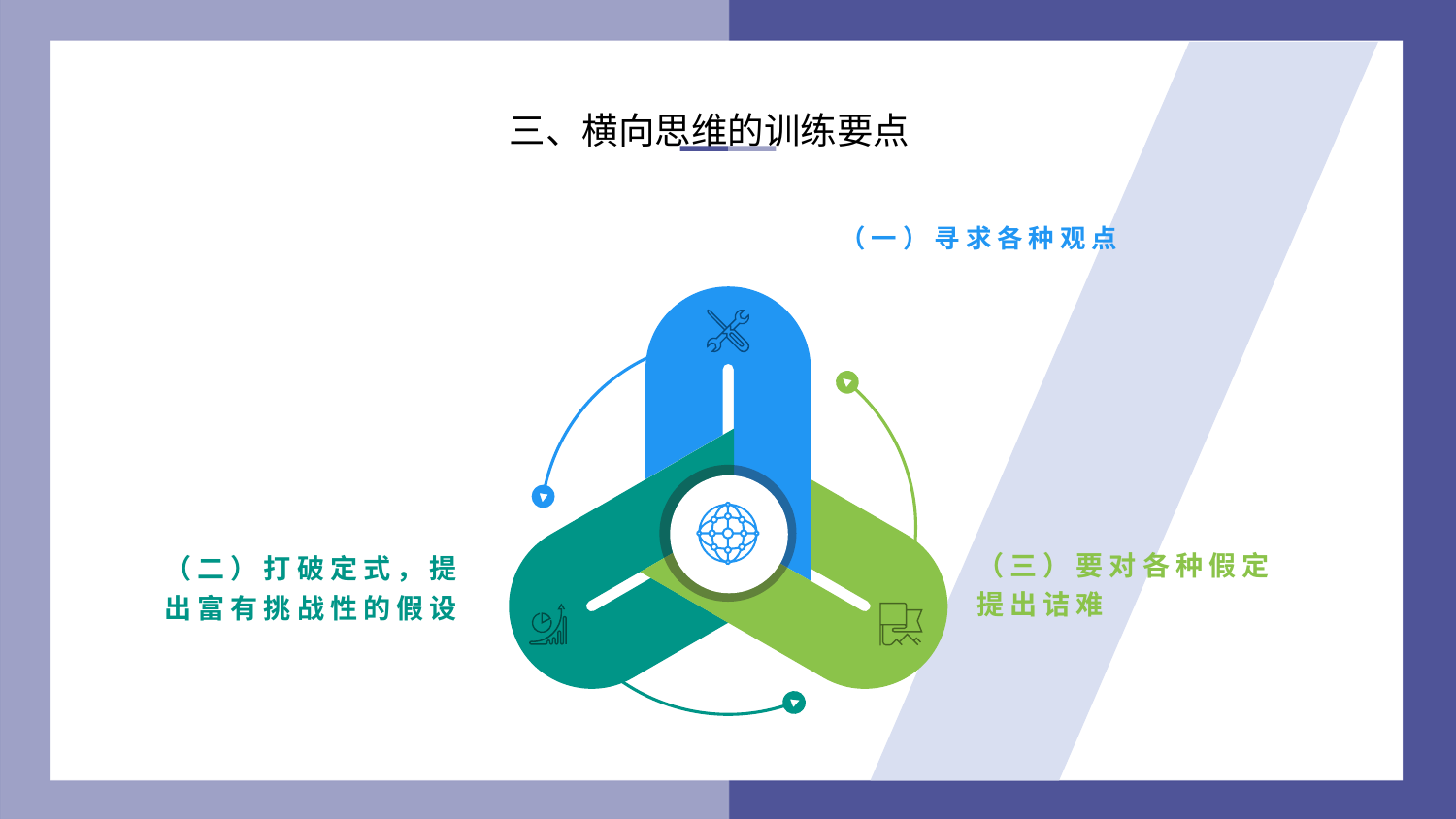

三、横向思维的训练要点

（一）寻求各种观点

（二）打破定式，提出富有挑战性的假设
（三）要对各种假定提出诘难